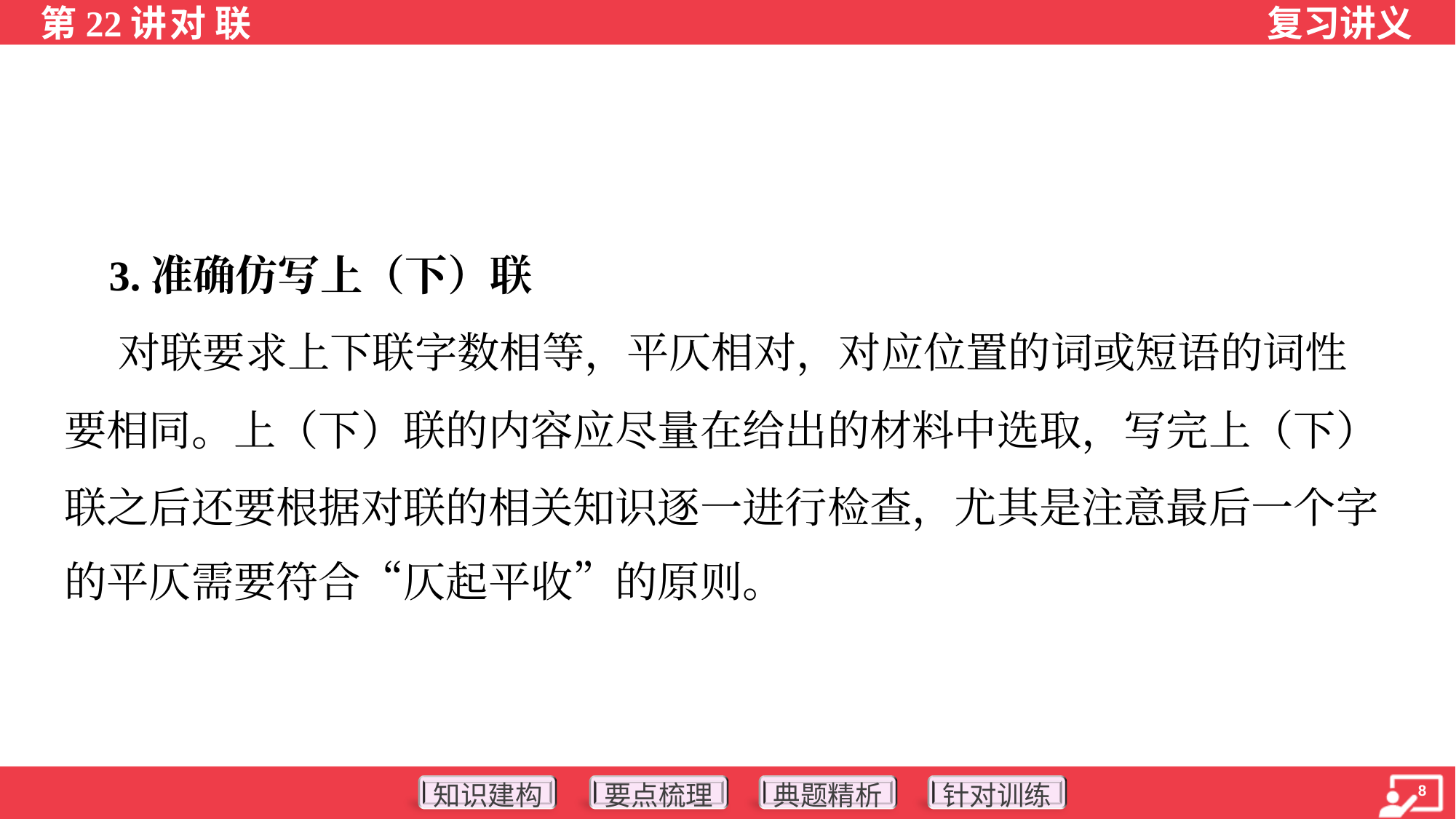

3.准确仿写上（下）联
    对联要求上下联字数相等，平仄相对，对应位置的词或短语的词性
要相同。上（下）联的内容应尽量在给出的材料中选取，写完上（下）
联之后还要根据对联的相关知识逐一进行检查，尤其是注意最后一个字
的平仄需要符合“仄起平收”的原则。